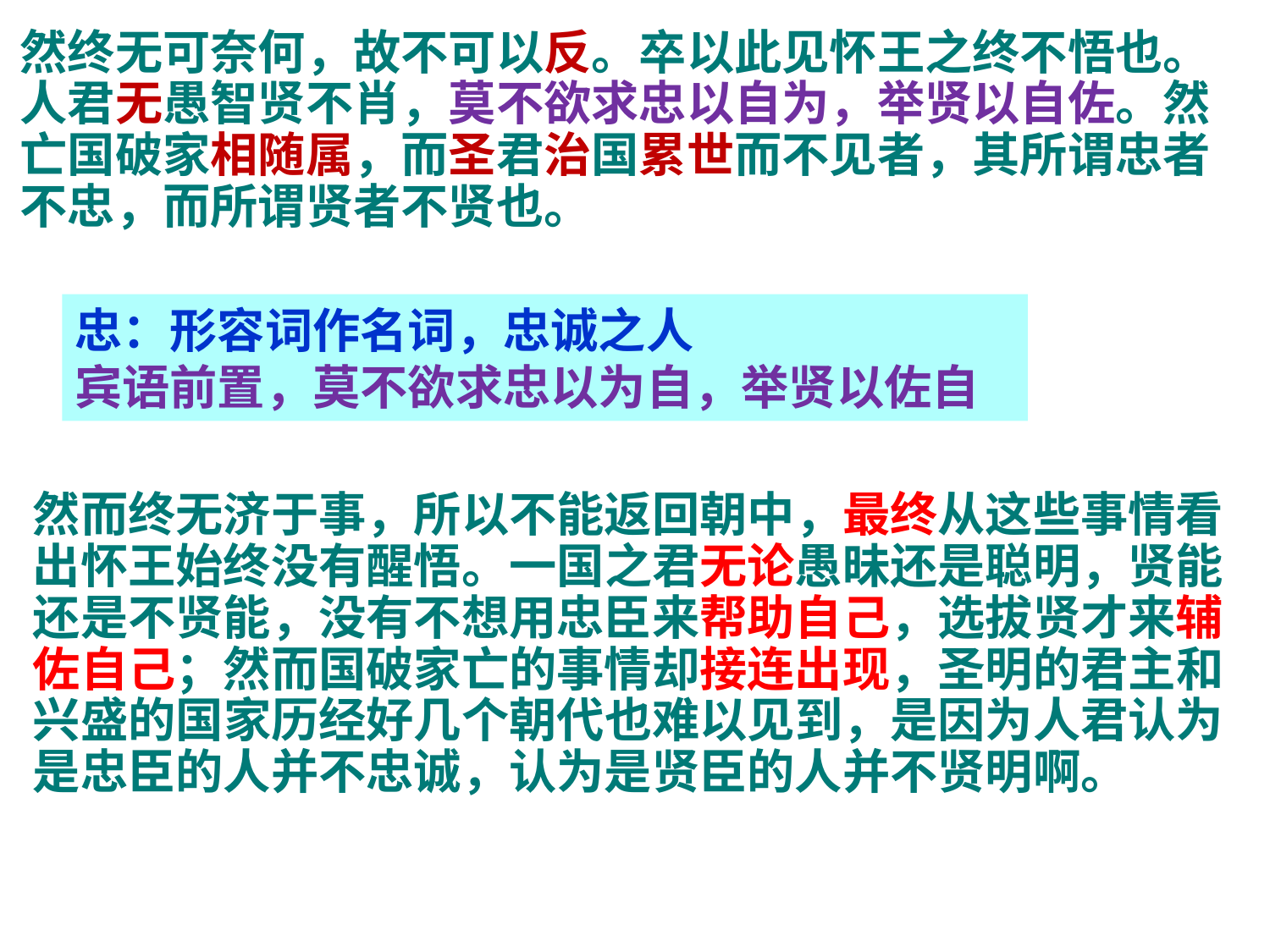

然终无可奈何，故不可以反。卒以此见怀王之终不悟也。人君无愚智贤不肖，莫不欲求忠以自为，举贤以自佐。然亡国破家相随属，而圣君治国累世而不见者，其所谓忠者不忠，而所谓贤者不贤也。

忠：形容词作名词，忠诚之人
宾语前置，莫不欲求忠以为自，举贤以佐自
然而终无济于事，所以不能返回朝中，最终从这些事情看出怀王始终没有醒悟。一国之君无论愚昧还是聪明，贤能还是不贤能，没有不想用忠臣来帮助自己，选拔贤才来辅佐自己；然而国破家亡的事情却接连出现，圣明的君主和兴盛的国家历经好几个朝代也难以见到，是因为人君认为是忠臣的人并不忠诚，认为是贤臣的人并不贤明啊。